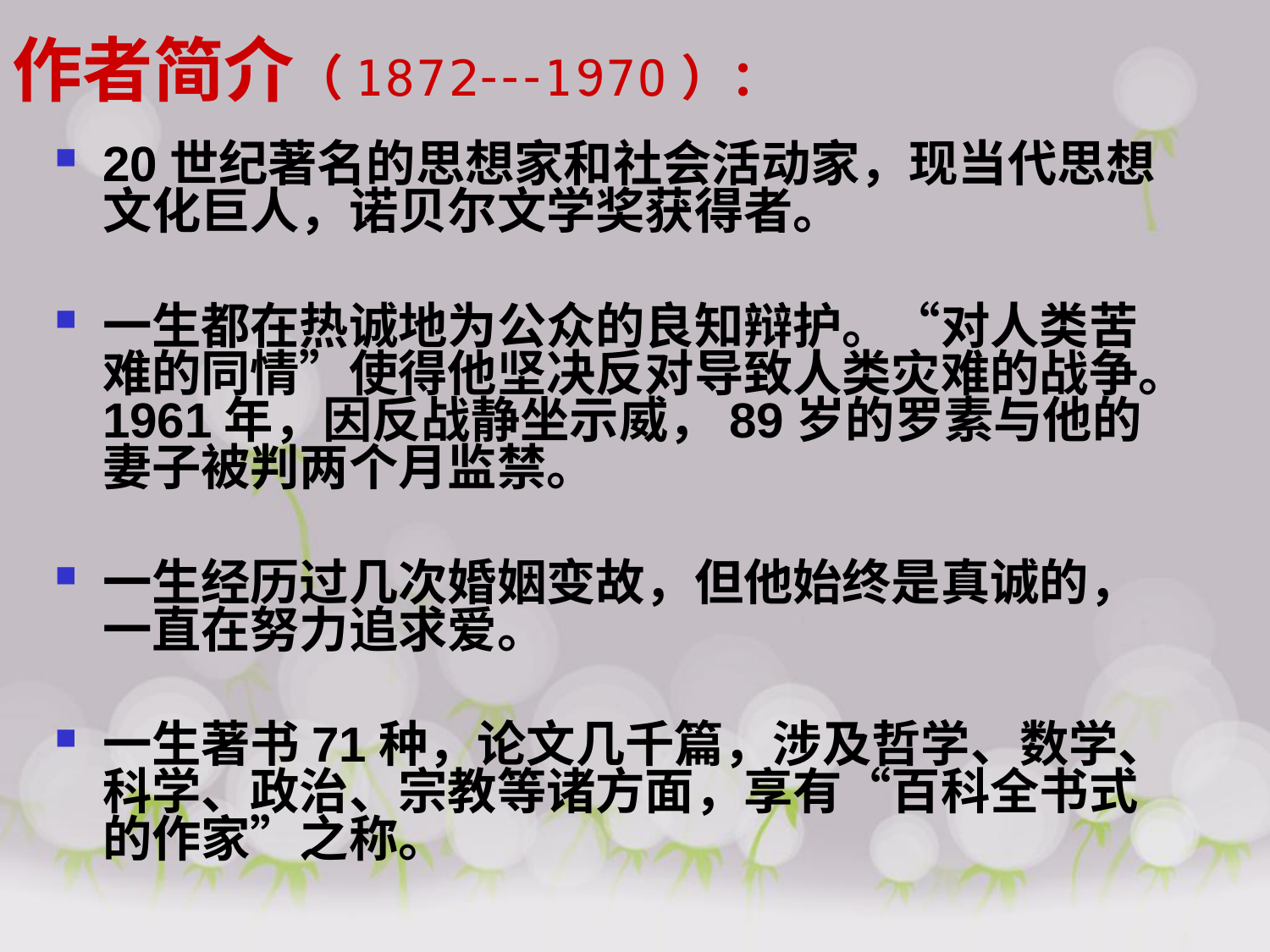

# 作者简介（1872---1970）：
20世纪著名的思想家和社会活动家，现当代思想文化巨人，诺贝尔文学奖获得者。

一生都在热诚地为公众的良知辩护。“对人类苦难的同情”使得他坚决反对导致人类灾难的战争。1961年，因反战静坐示威，89岁的罗素与他的妻子被判两个月监禁。

一生经历过几次婚姻变故，但他始终是真诚的，一直在努力追求爱。

一生著书71种，论文几千篇，涉及哲学、数学、科学、政治、宗教等诸方面，享有“百科全书式的作家”之称。